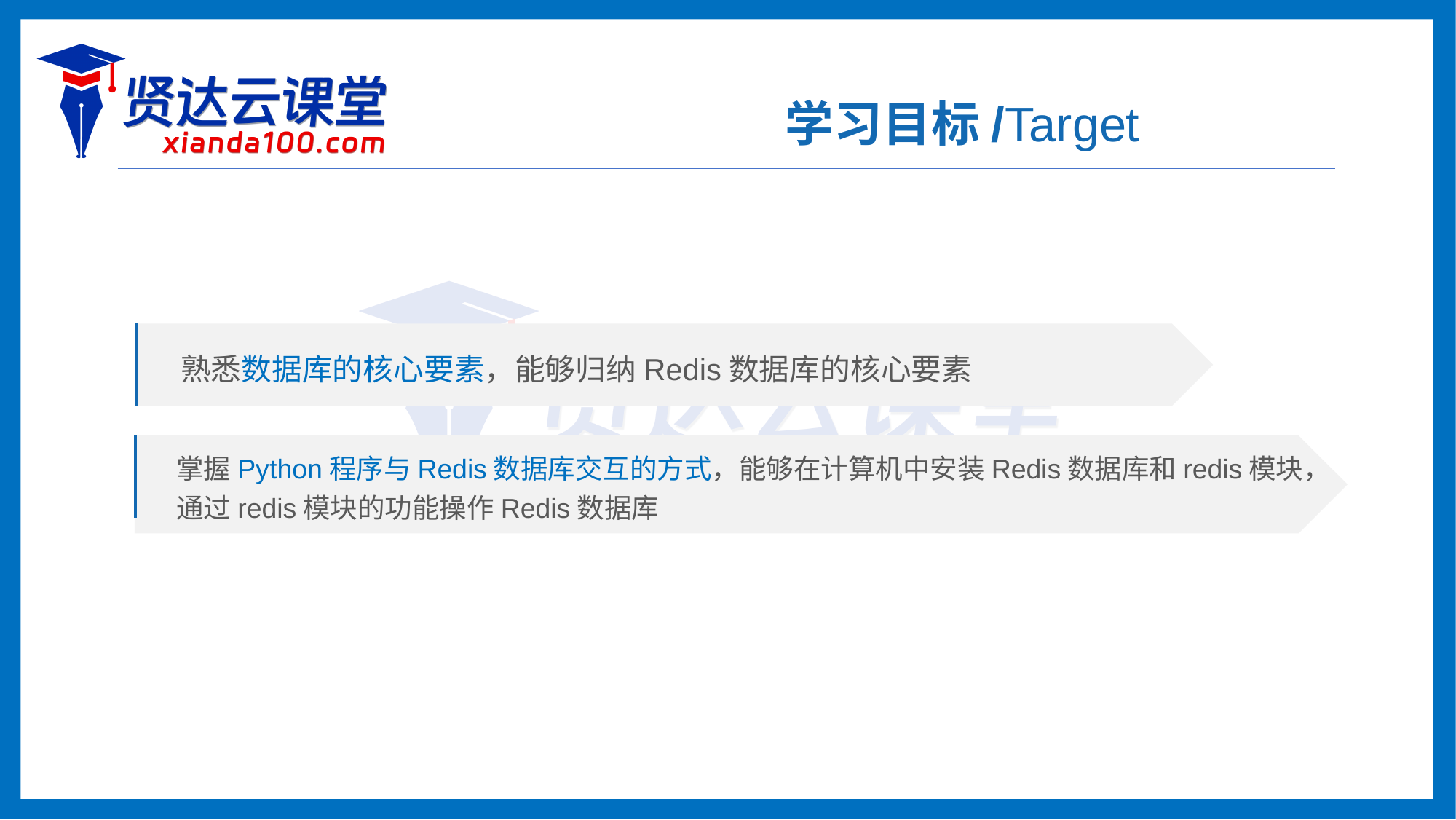

学习目标/Target
    熟悉数据库的核心要素，能够归纳Redis数据库的核心要素

    掌握Python程序与Redis数据库交互的方式，能够在计算机中安装Redis数据库和redis模块，
    通过redis模块的功能操作Redis数据库